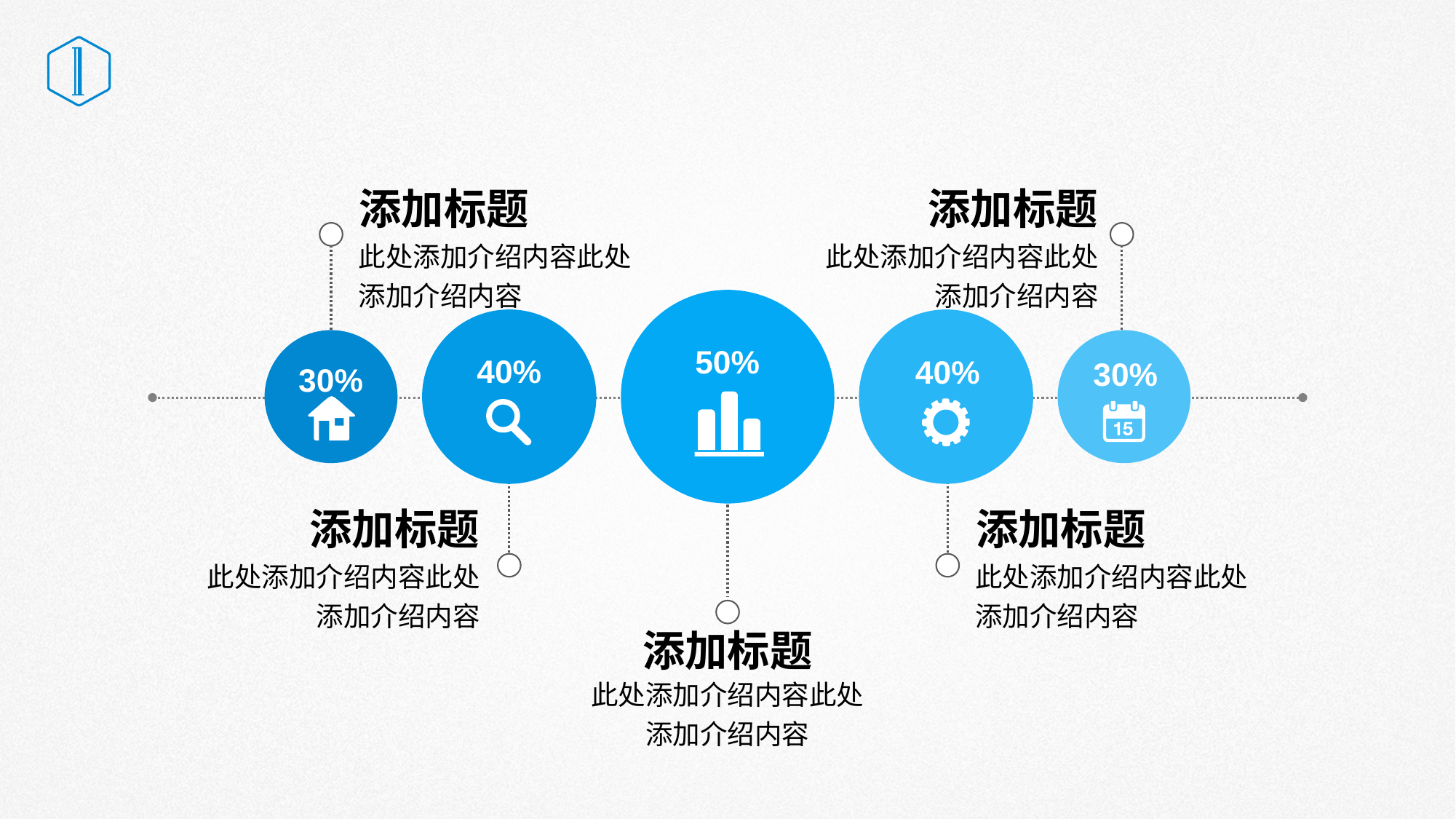

# 单击此处添加标题

添加标题
此处添加介绍内容此处添加介绍内容
添加标题
此处添加介绍内容此处添加介绍内容

30%

30%

50%

40%

40%

添加标题
此处添加介绍内容此处添加介绍内容
添加标题
此处添加介绍内容此处添加介绍内容
添加标题
此处添加介绍内容此处添加介绍内容